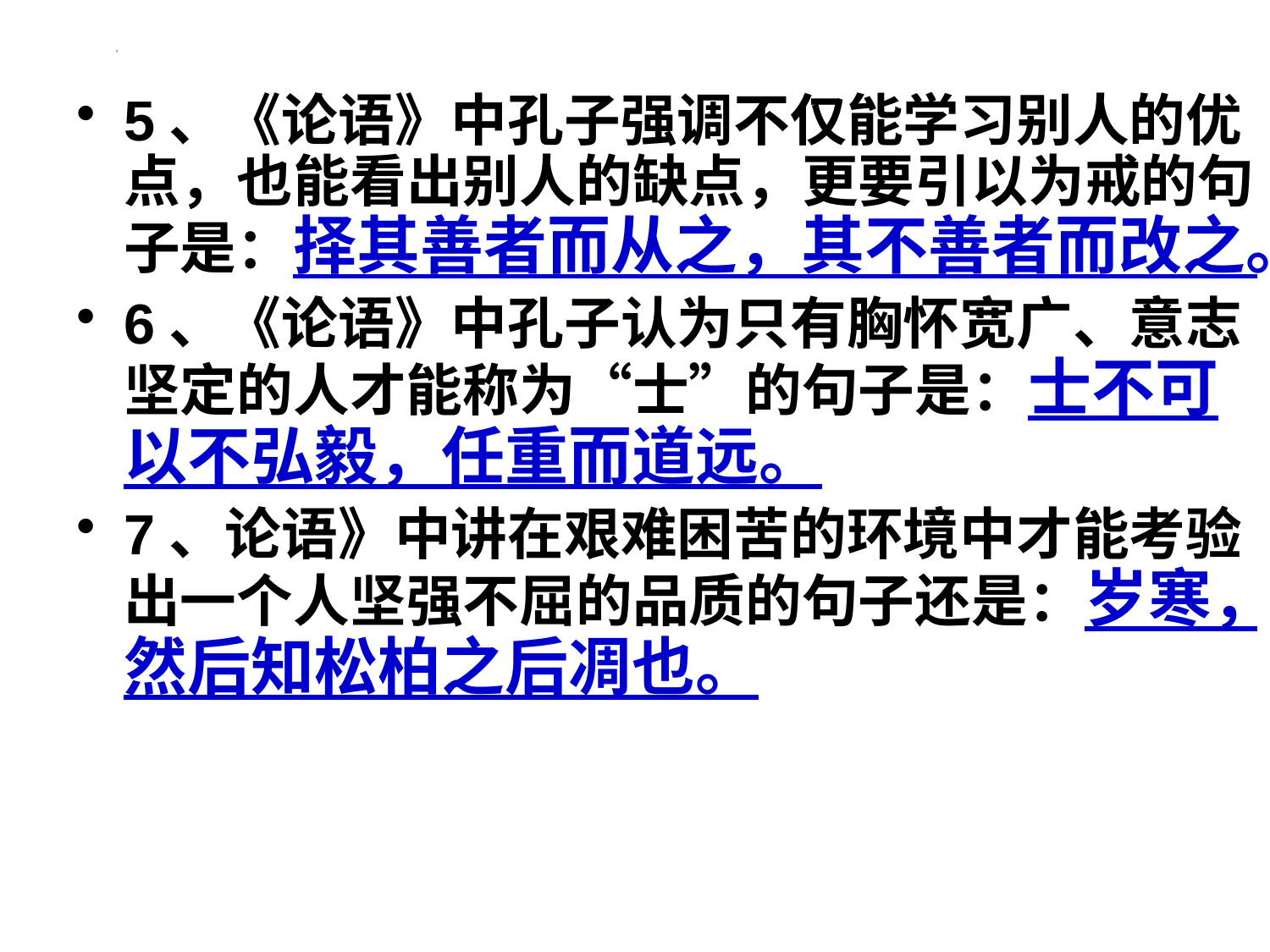

#
5、《论语》中孔子强调不仅能学习别人的优点，也能看出别人的缺点，更要引以为戒的句子是：择其善者而从之，其不善者而改之。
6、《论语》中孔子认为只有胸怀宽广、意志坚定的人才能称为“士”的句子是：士不可以不弘毅，任重而道远。
7、论语》中讲在艰难困苦的环境中才能考验出一个人坚强不屈的品质的句子还是：岁寒，然后知松柏之后凋也。